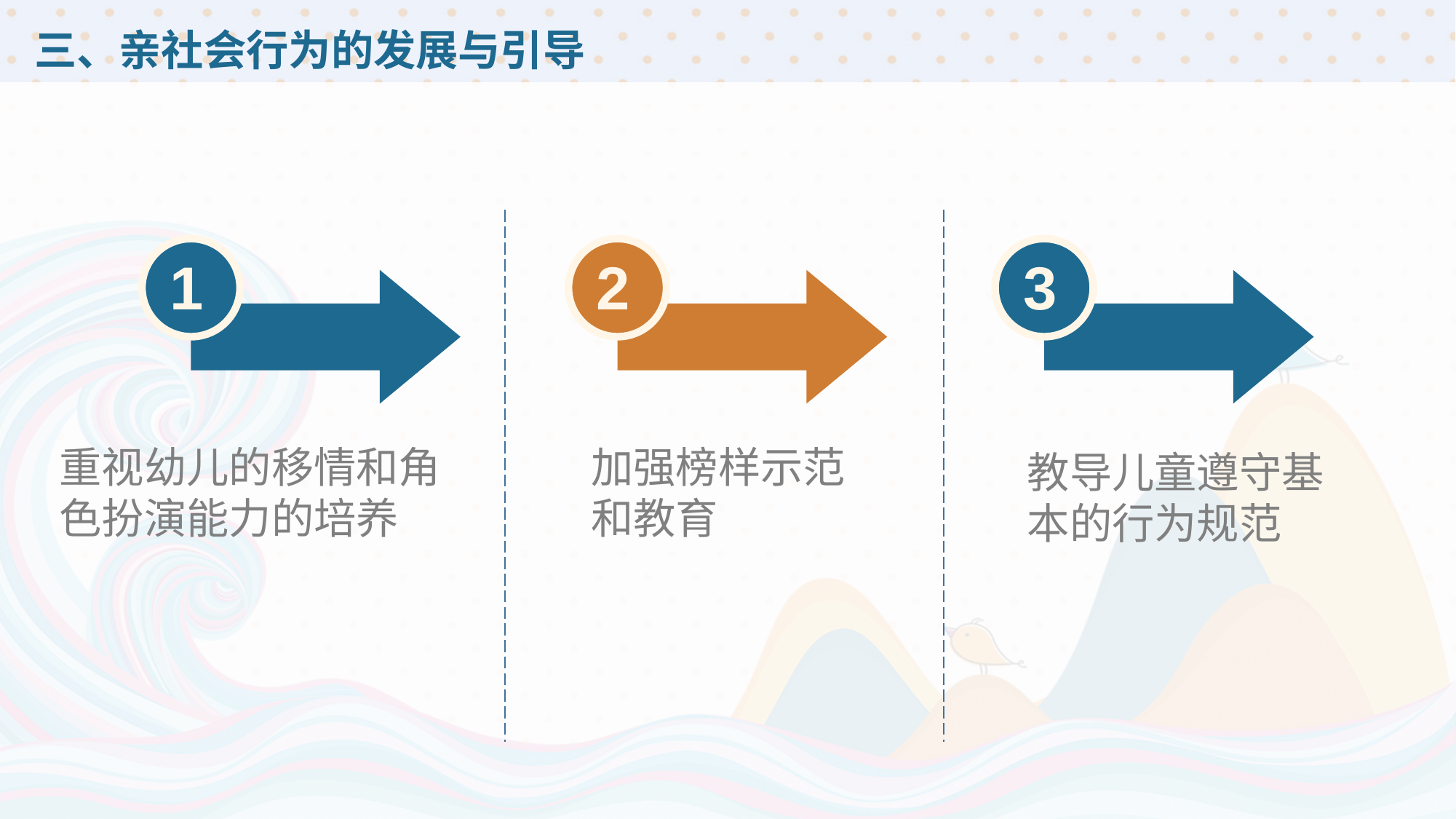

# 三、亲社会行为的发展与引导

1

2

3
重视幼儿的移情和角色扮演能力的培养
加强榜样示范和教育
教导儿童遵守基本的行为规范